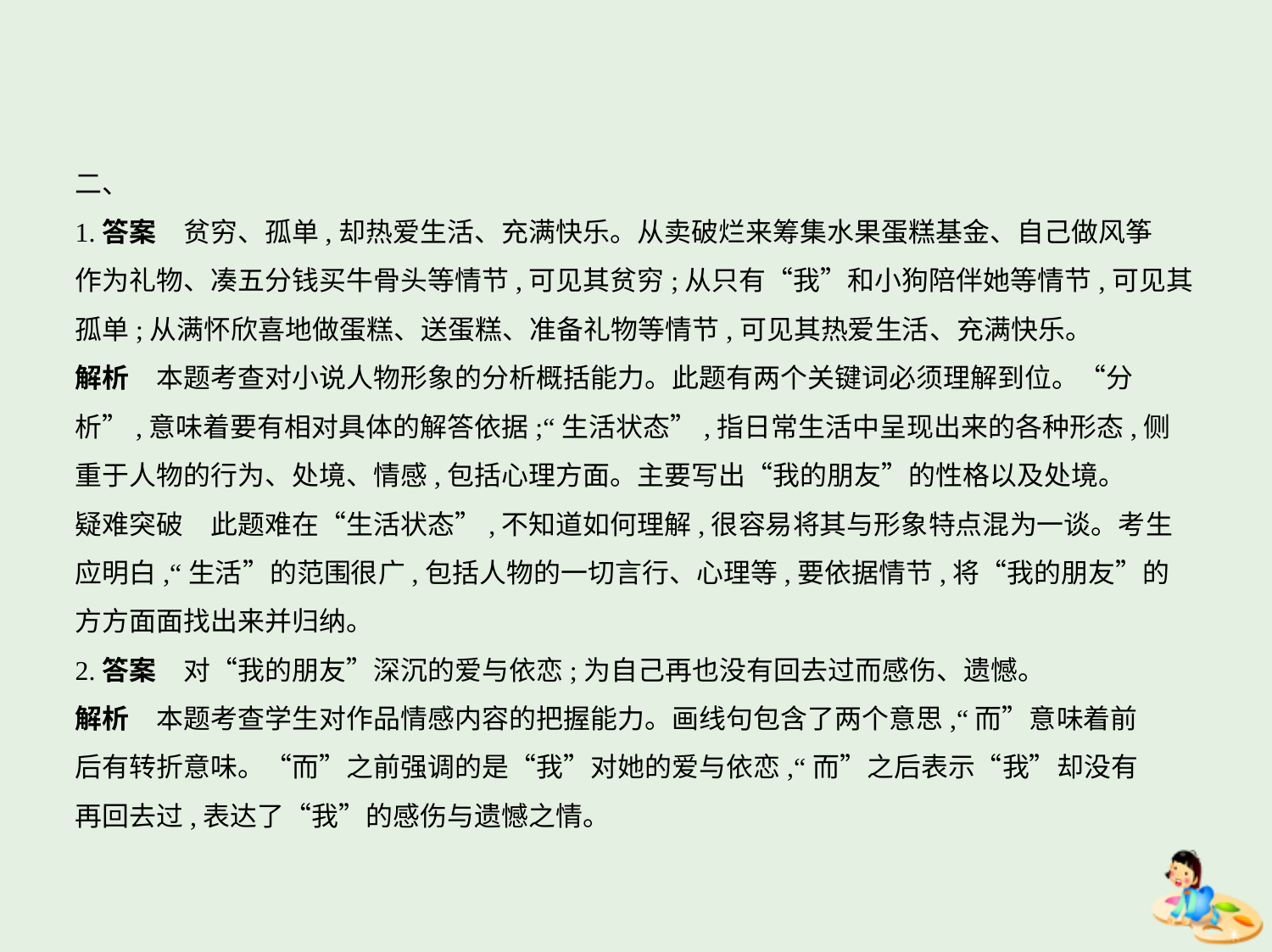

二、
1.答案　贫穷、孤单,却热爱生活、充满快乐。从卖破烂来筹集水果蛋糕基金、自己做风筝
作为礼物、凑五分钱买牛骨头等情节,可见其贫穷;从只有“我”和小狗陪伴她等情节,可见其
孤单;从满怀欣喜地做蛋糕、送蛋糕、准备礼物等情节,可见其热爱生活、充满快乐。
解析　本题考查对小说人物形象的分析概括能力。此题有两个关键词必须理解到位。“分
析”,意味着要有相对具体的解答依据;“生活状态”,指日常生活中呈现出来的各种形态,侧
重于人物的行为、处境、情感,包括心理方面。主要写出“我的朋友”的性格以及处境。
疑难突破　此题难在“生活状态”,不知道如何理解,很容易将其与形象特点混为一谈。考生
应明白,“生活”的范围很广,包括人物的一切言行、心理等,要依据情节,将“我的朋友”的
方方面面找出来并归纳。
2.答案　对“我的朋友”深沉的爱与依恋;为自己再也没有回去过而感伤、遗憾。
解析　本题考查学生对作品情感内容的把握能力。画线句包含了两个意思,“而”意味着前
后有转折意味。“而”之前强调的是“我”对她的爱与依恋,“而”之后表示“我”却没有
再回去过,表达了“我”的感伤与遗憾之情。